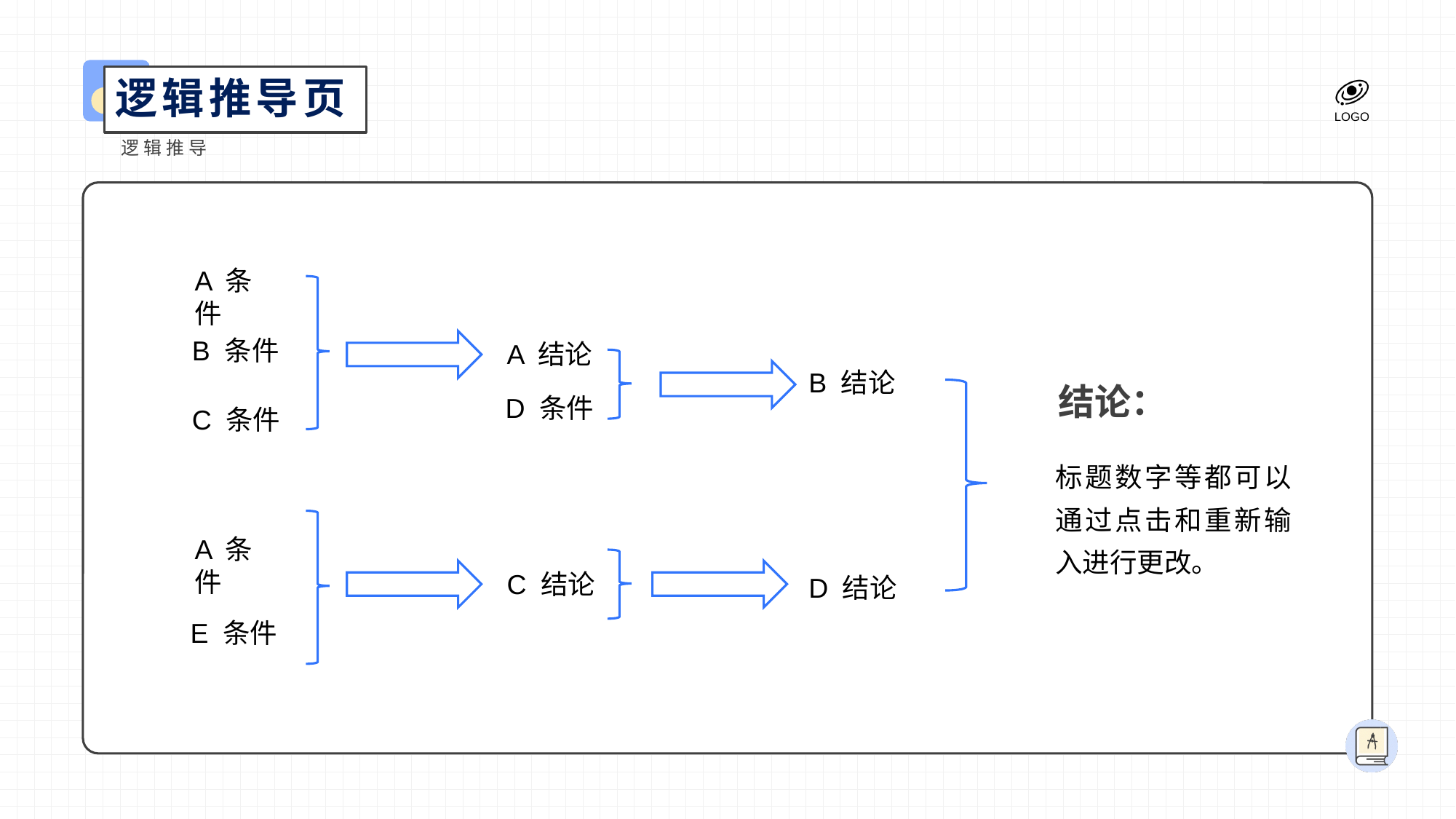

逻辑推导页
逻辑推导
A 条件

B 条件

A 结论

B 结论

结论：

D 条件
C 条件
标题数字等都可以通过点击和重新输入进行更改。

A 条件

C 结论
D 结论
E 条件